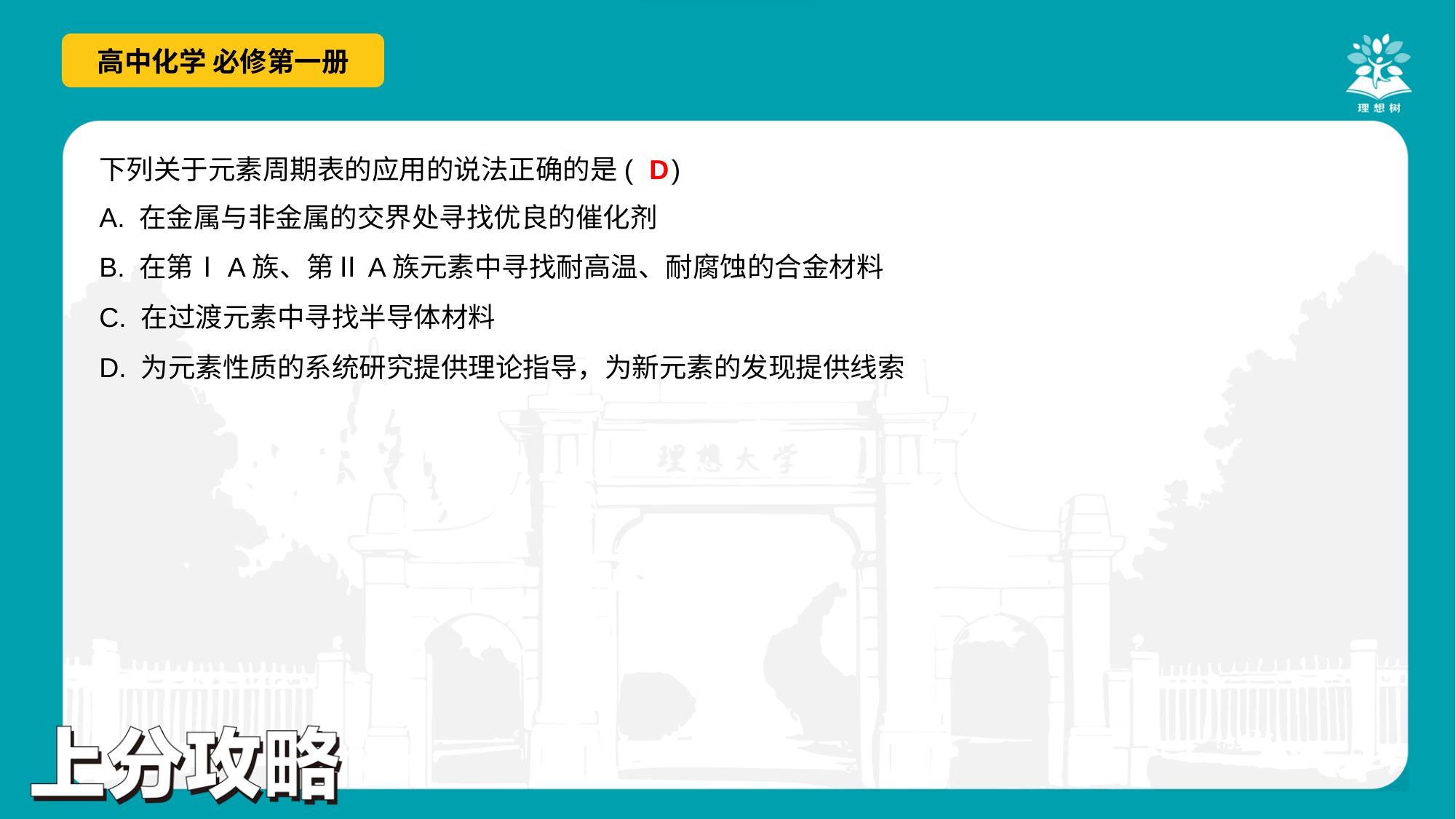

D
下列关于元素周期表的应用的说法正确的是(     )
A. 在金属与非金属的交界处寻找优良的催化剂
B. 在第ⅠA族、第ⅡA族元素中寻找耐高温、耐腐蚀的合金材料
C. 在过渡元素中寻找半导体材料
D. 为元素性质的系统研究提供理论指导，为新元素的发现提供线索